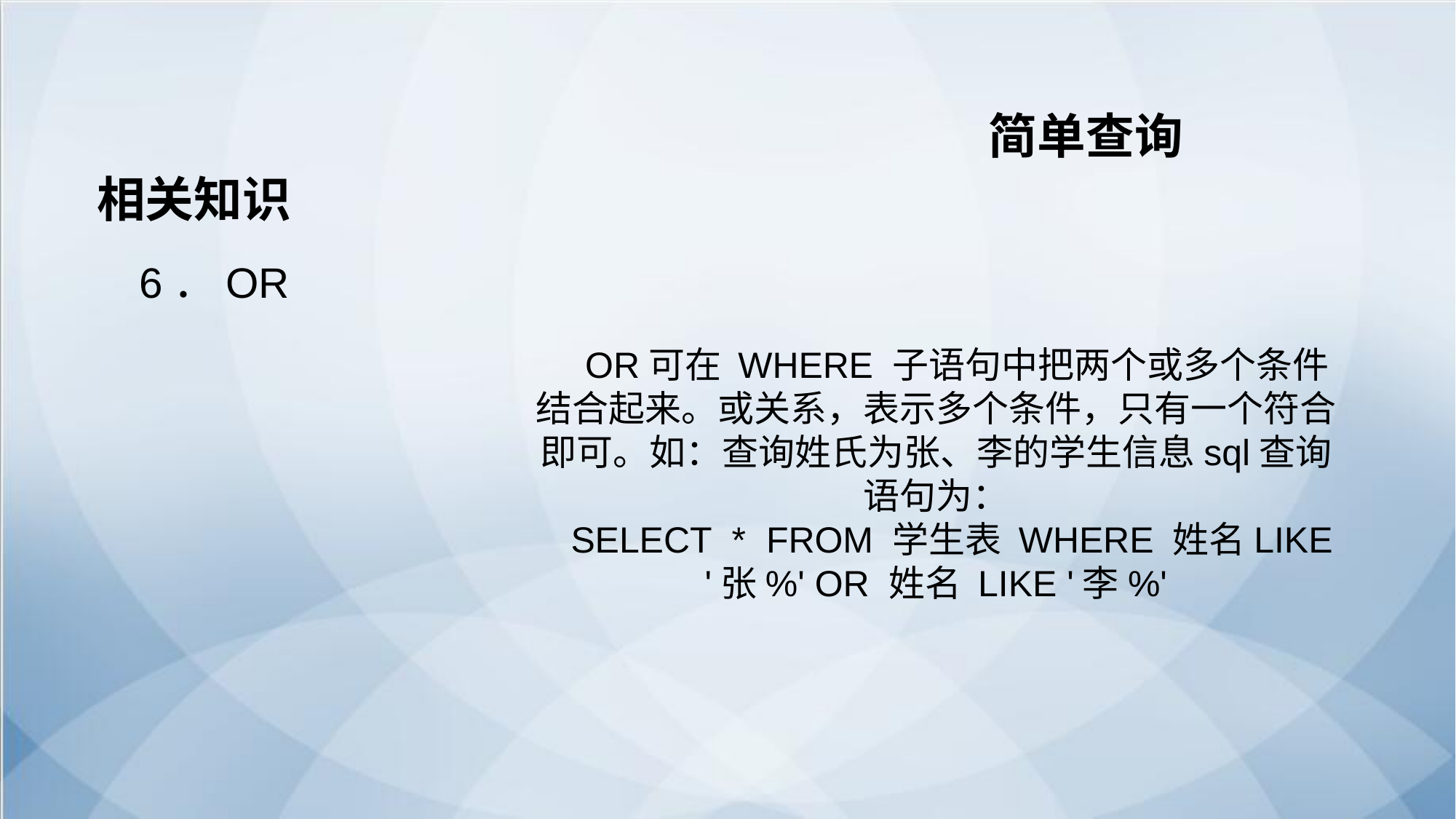

简单查询
相关知识
 6．OR
 OR可在 WHERE 子语句中把两个或多个条件结合起来。或关系，表示多个条件，只有一个符合即可。如：查询姓氏为张、李的学生信息sql查询语句为：
SELECT  *  FROM 学生表 WHERE 姓名LIKE '张%' OR 姓名 LIKE '李%'